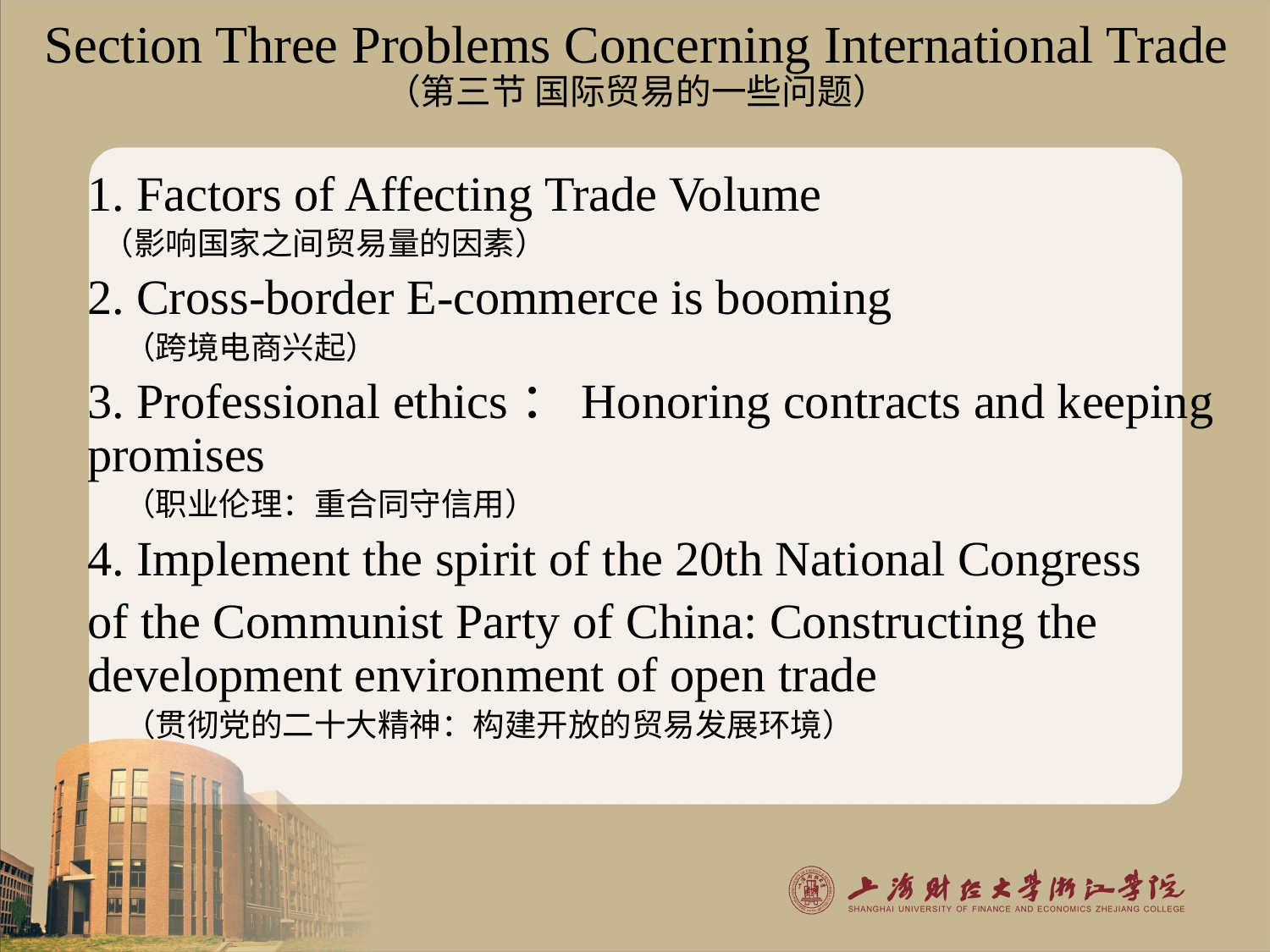

Section Three Problems Concerning International Trade
（第三节 国际贸易的一些问题）

1. Factors of Affecting Trade Volume
 （影响国家之间贸易量的因素）
2. Cross-border E-commerce is booming
    （跨境电商兴起）
3. Professional ethics：Honoring contracts and keeping promises
    （职业伦理：重合同守信用）
4. Implement the spirit of the 20th National Congress
of the Communist Party of China: Constructing the development environment of open trade
    （贯彻党的二十大精神：构建开放的贸易发展环境）